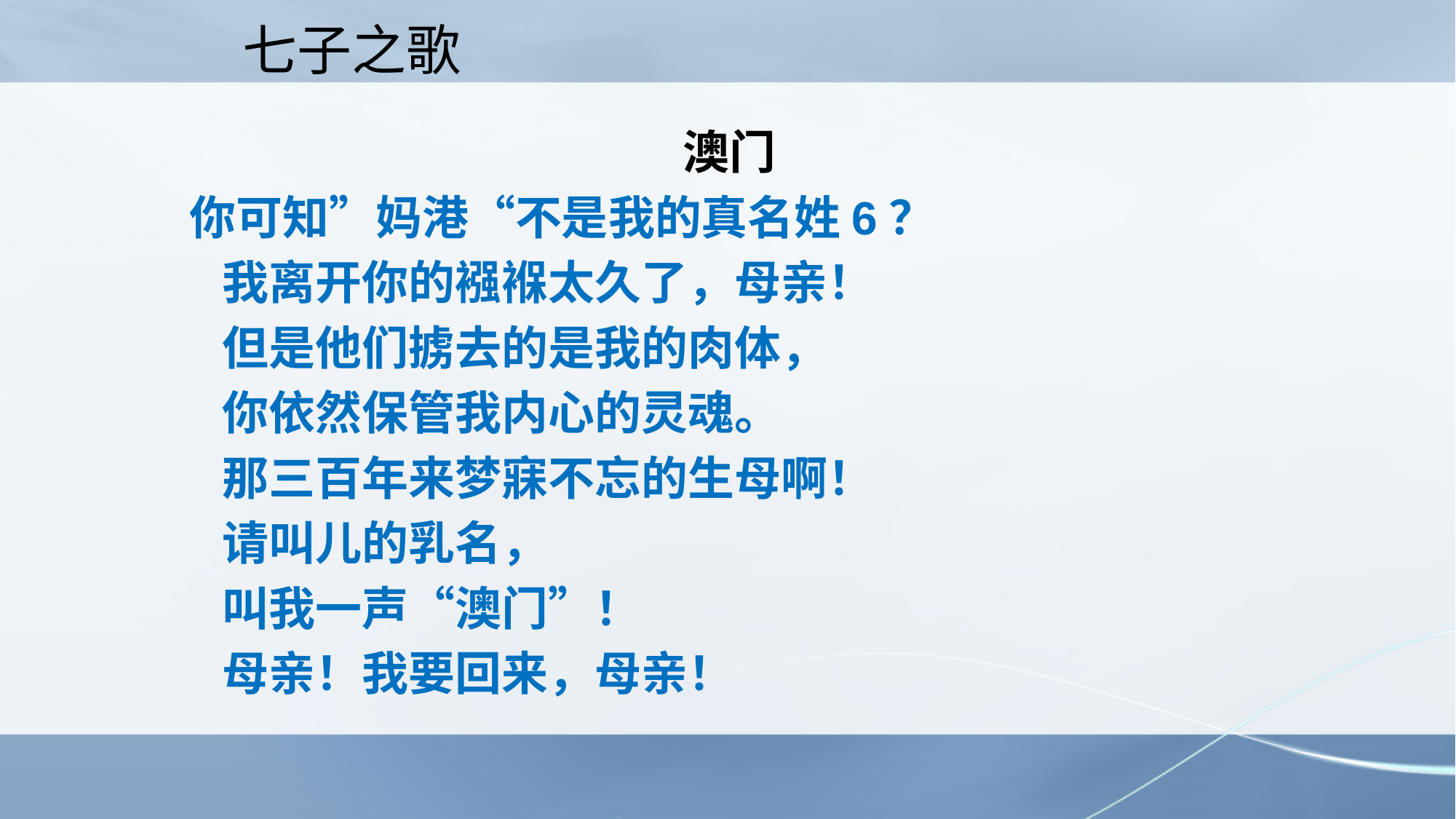

# 七子之歌
澳门
            你可知”妈港“不是我的真名姓6？
            我离开你的襁褓太久了，母亲！
            但是他们掳去的是我的肉体，
            你依然保管我内心的灵魂。
            那三百年来梦寐不忘的生母啊！
            请叫儿的乳名，
            叫我一声“澳门”！
            母亲！我要回来，母亲！